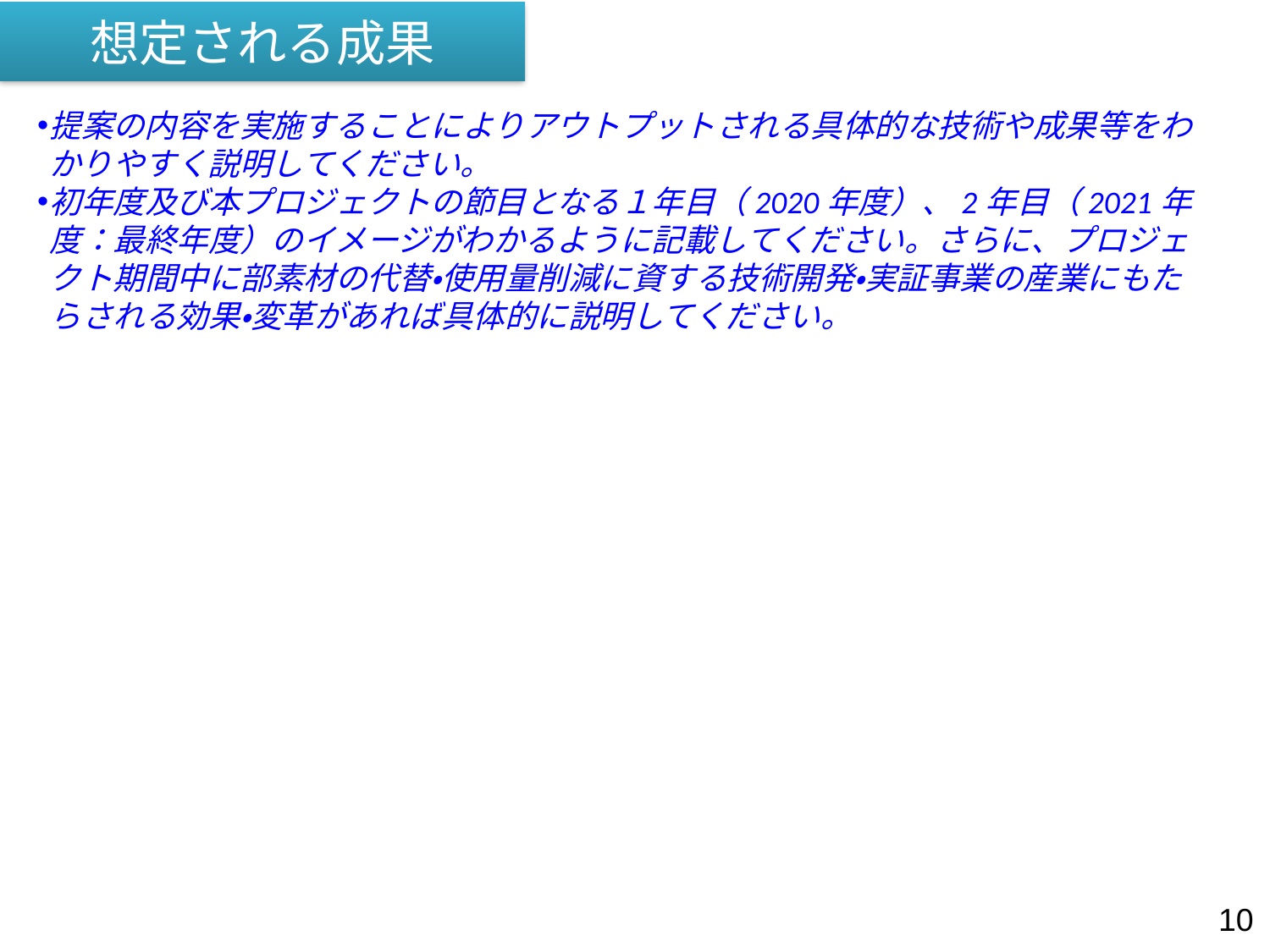

# 想定される成果
提案の内容を実施することによりアウトプットされる具体的な技術や成果等をわかりやすく説明してください。
初年度及び本プロジェクトの節目となる１年目（2020年度）、2年目（2021年度：最終年度）のイメージがわかるように記載してください。さらに、プロジェクト期間中に部素材の代替・使用量削減に資する技術開発・実証事業の産業にもたらされる効果・変革があれば具体的に説明してください。
10